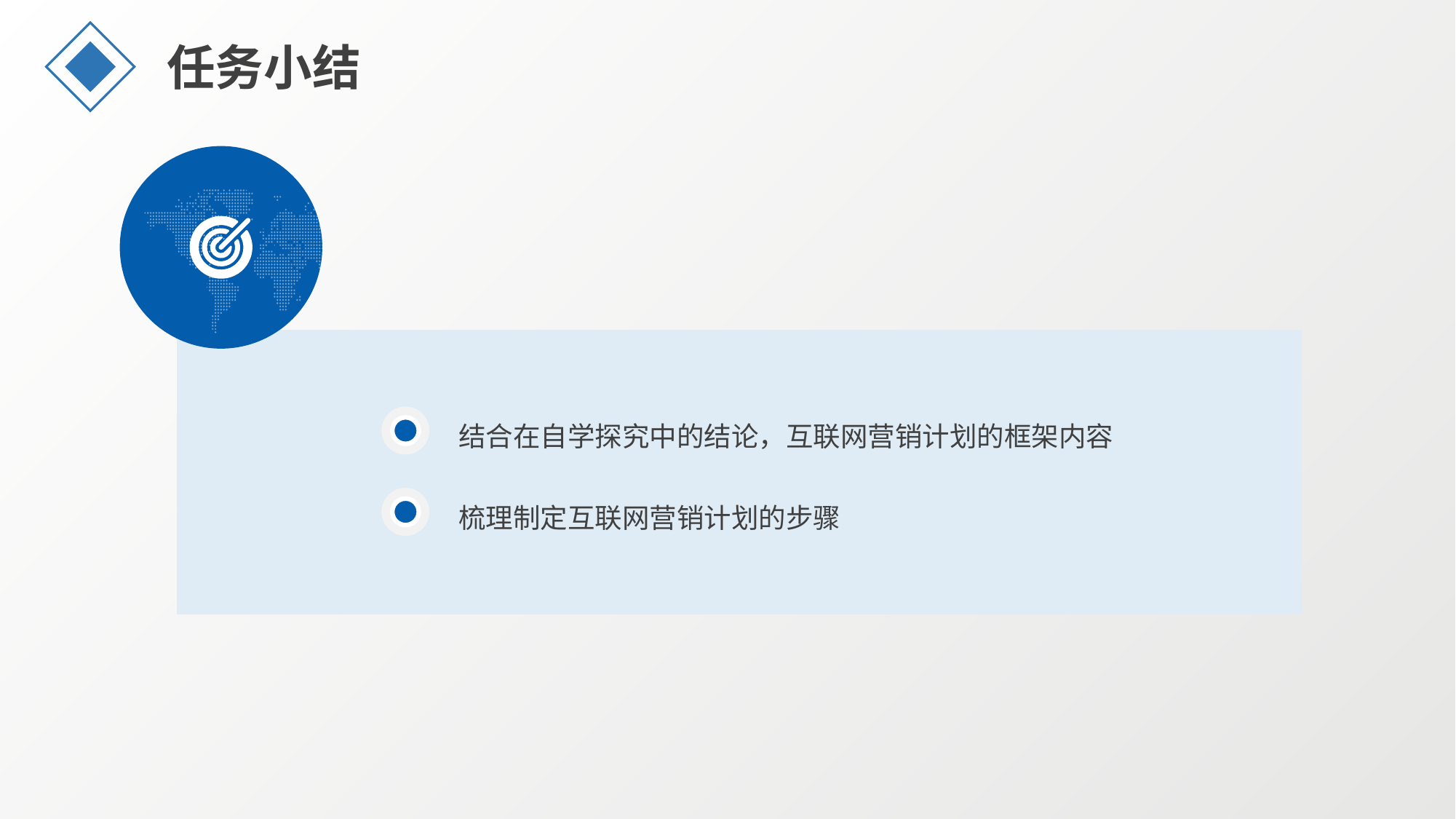

任务小结

结合在自学探究中的结论，互联网营销计划的框架内容

梳理制定互联网营销计划的步骤